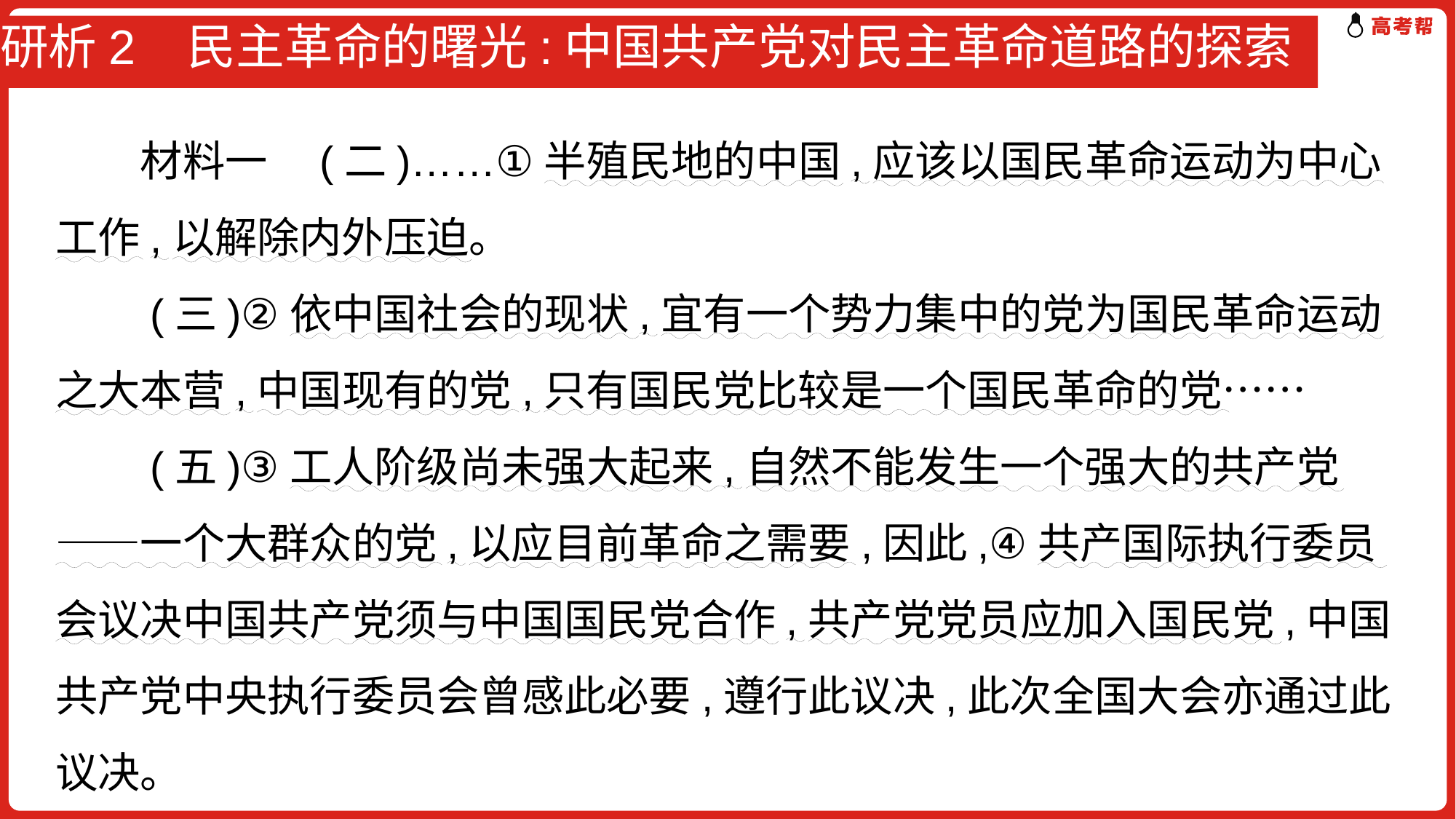

# 研析2   民主革命的曙光:中国共产党对民主革命道路的探索
　　材料一　(二)……①半殖民地的中国,应该以国民革命运动为中心工作,以解除内外压迫。
　　(三)②依中国社会的现状,宜有一个势力集中的党为国民革命运动之大本营,中国现有的党,只有国民党比较是一个国民革命的党……
　　(五)③工人阶级尚未强大起来,自然不能发生一个强大的共产党——一个大群众的党,以应目前革命之需要,因此,④共产国际执行委员会议决中国共产党须与中国国民党合作,共产党党员应加入国民党,中国共产党中央执行委员会曾感此必要,遵行此议决,此次全国大会亦通过此议决。
——《关于国民运动及国民党问题的议决案》